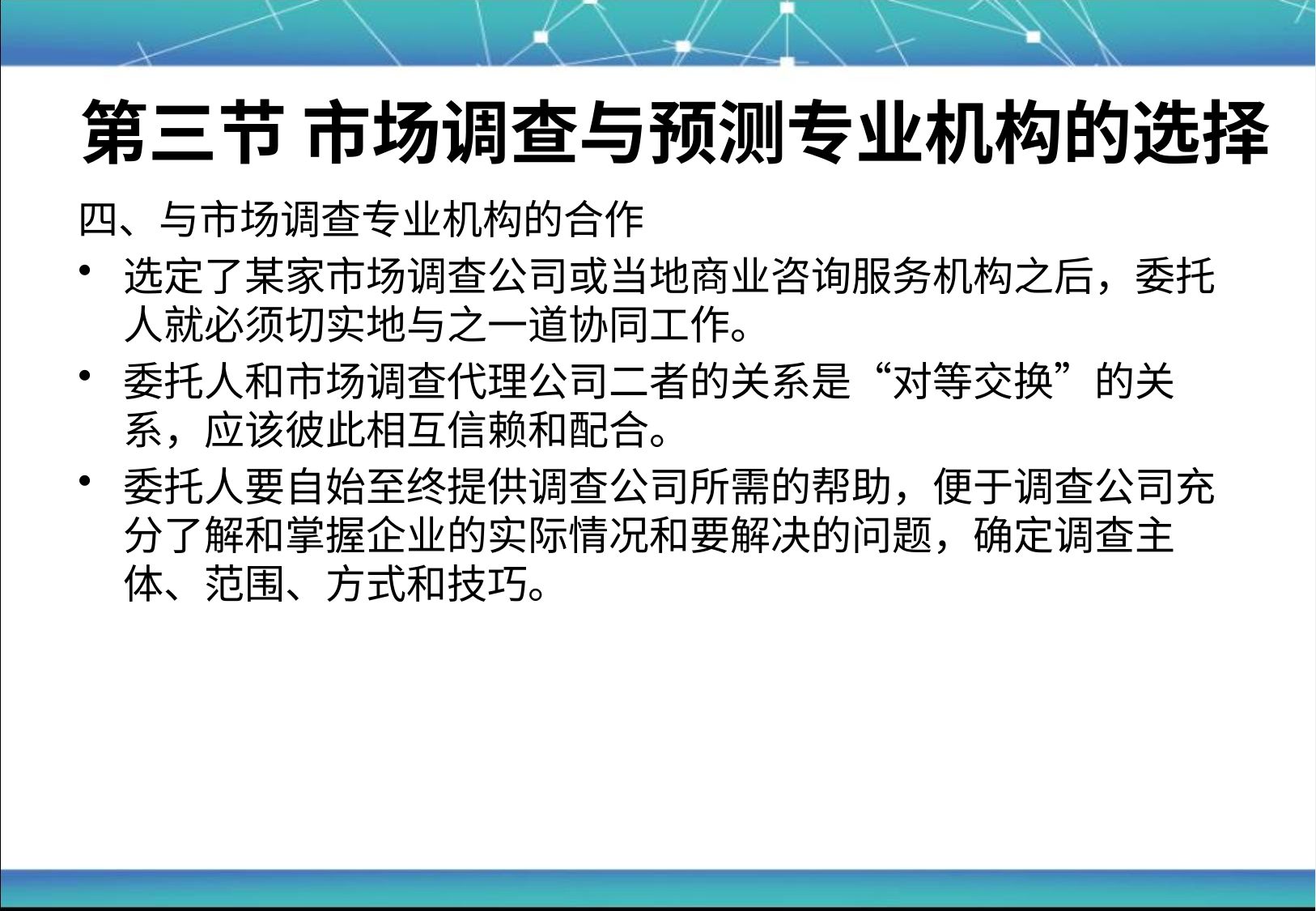

# 第三节 市场调查与预测专业机构的选择
四、与市场调查专业机构的合作
选定了某家市场调查公司或当地商业咨询服务机构之后，委托人就必须切实地与之一道协同工作。
委托人和市场调查代理公司二者的关系是“对等交换”的关系，应该彼此相互信赖和配合。
委托人要自始至终提供调查公司所需的帮助，便于调查公司充分了解和掌握企业的实际情况和要解决的问题，确定调查主体、范围、方式和技巧。